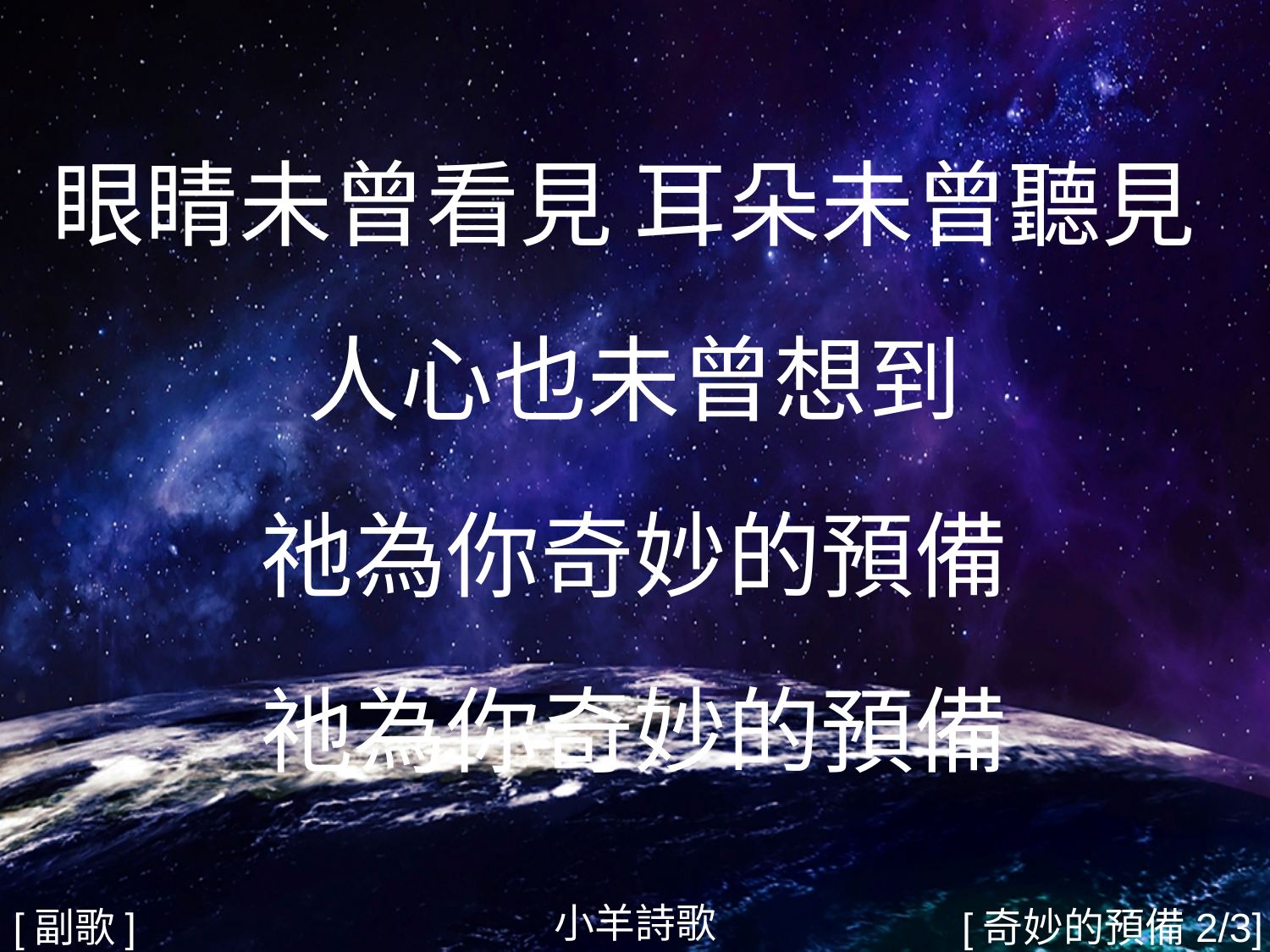

眼睛未曾看見 耳朵未曾聽見

人心也未曾想到

祂為你奇妙的預備

祂為你奇妙的預備
#

小羊詩歌
[副歌]
[奇妙的預備2/3]